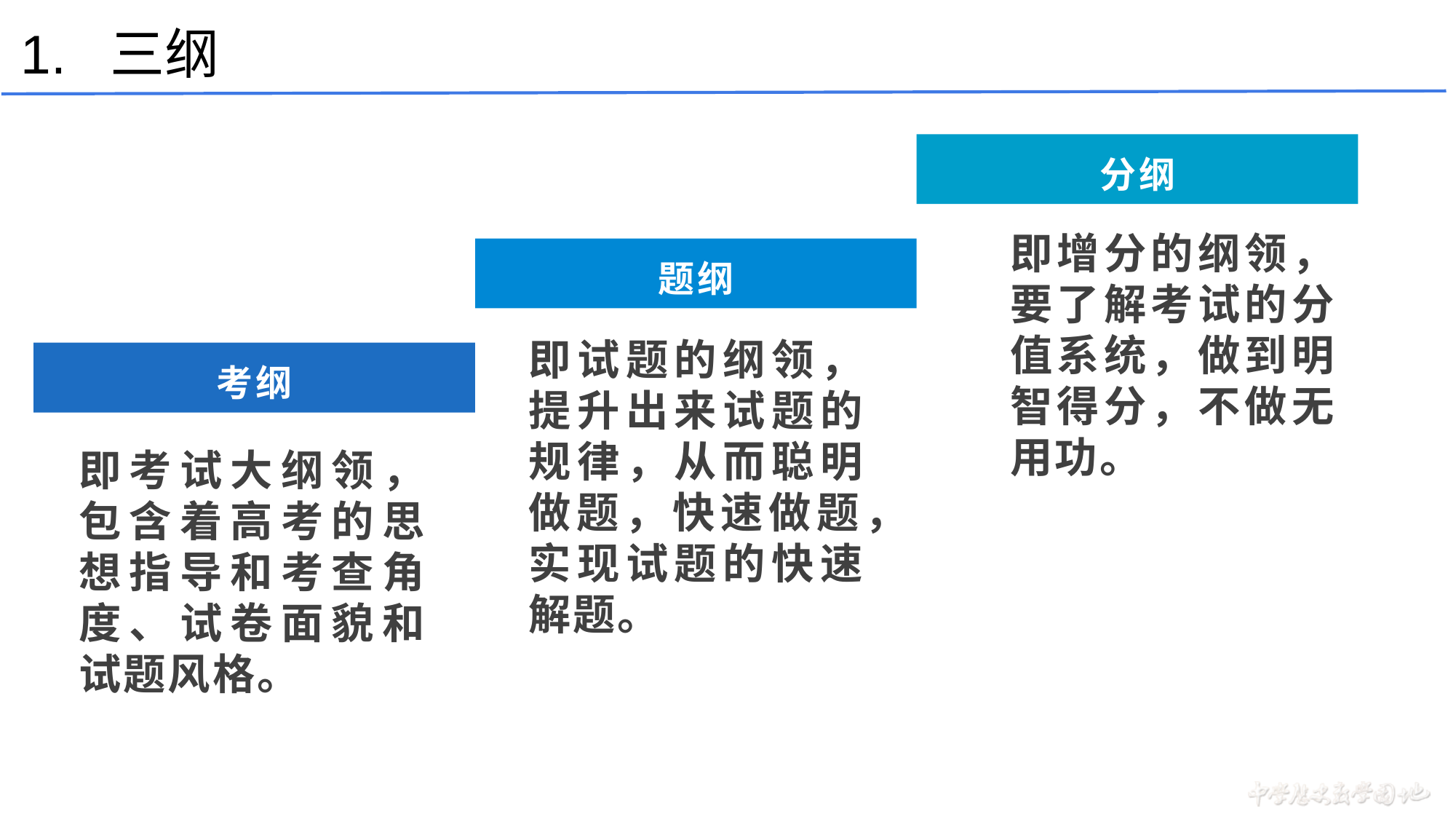

1.  三纲
分纲
即增分的纲领，要了解考试的分值系统，做到明智得分，不做无用功。

题纲
即试题的纲领，提升出来试题的规律，从而聪明做题，快速做题，实现试题的快速解题。
考纲
即考试大纲领，包含着高考的思想指导和考查角度、试卷面貌和试题风格。